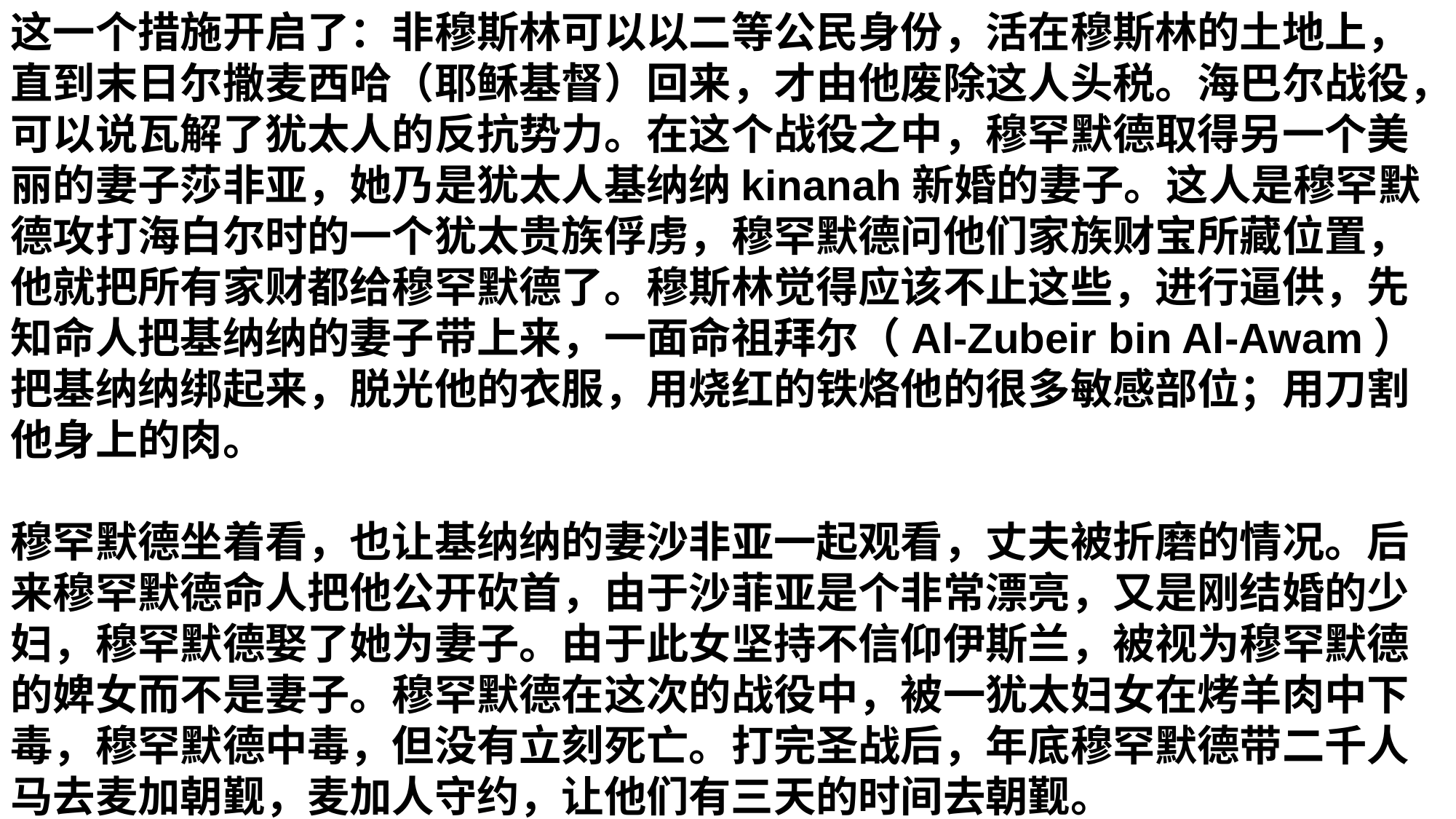

这一个措施开启了：非穆斯林可以以二等公民身份，活在穆斯林的土地上，直到末日尔撒麦西哈（耶稣基督）回来，才由他废除这人头税。海巴尔战役，可以说瓦解了犹太人的反抗势力。在这个战役之中，穆罕默德取得另一个美丽的妻子莎非亚，她乃是犹太人基纳纳kinanah新婚的妻子。这人是穆罕默德攻打海白尔时的一个犹太贵族俘虏，穆罕默德问他们家族财宝所藏位置，他就把所有家财都给穆罕默德了。穆斯林觉得应该不止这些，进行逼供，先知命人把基纳纳的妻子带上来，一面命祖拜尔（Al-Zubeir bin Al-Awam）把基纳纳绑起来，脱光他的衣服，用烧红的铁烙他的很多敏感部位；用刀割他身上的肉。

穆罕默德坐着看，也让基纳纳的妻沙非亚一起观看，丈夫被折磨的情况。后来穆罕默德命人把他公开砍首，由于沙菲亚是个非常漂亮，又是刚结婚的少妇，穆罕默德娶了她为妻子。由于此女坚持不信仰伊斯兰，被视为穆罕默德的婢女而不是妻子。穆罕默德在这次的战役中，被一犹太妇女在烤羊肉中下毒，穆罕默德中毒，但没有立刻死亡。打完圣战后，年底穆罕默德带二千人马去麦加朝觐，麦加人守约，让他们有三天的时间去朝觐。